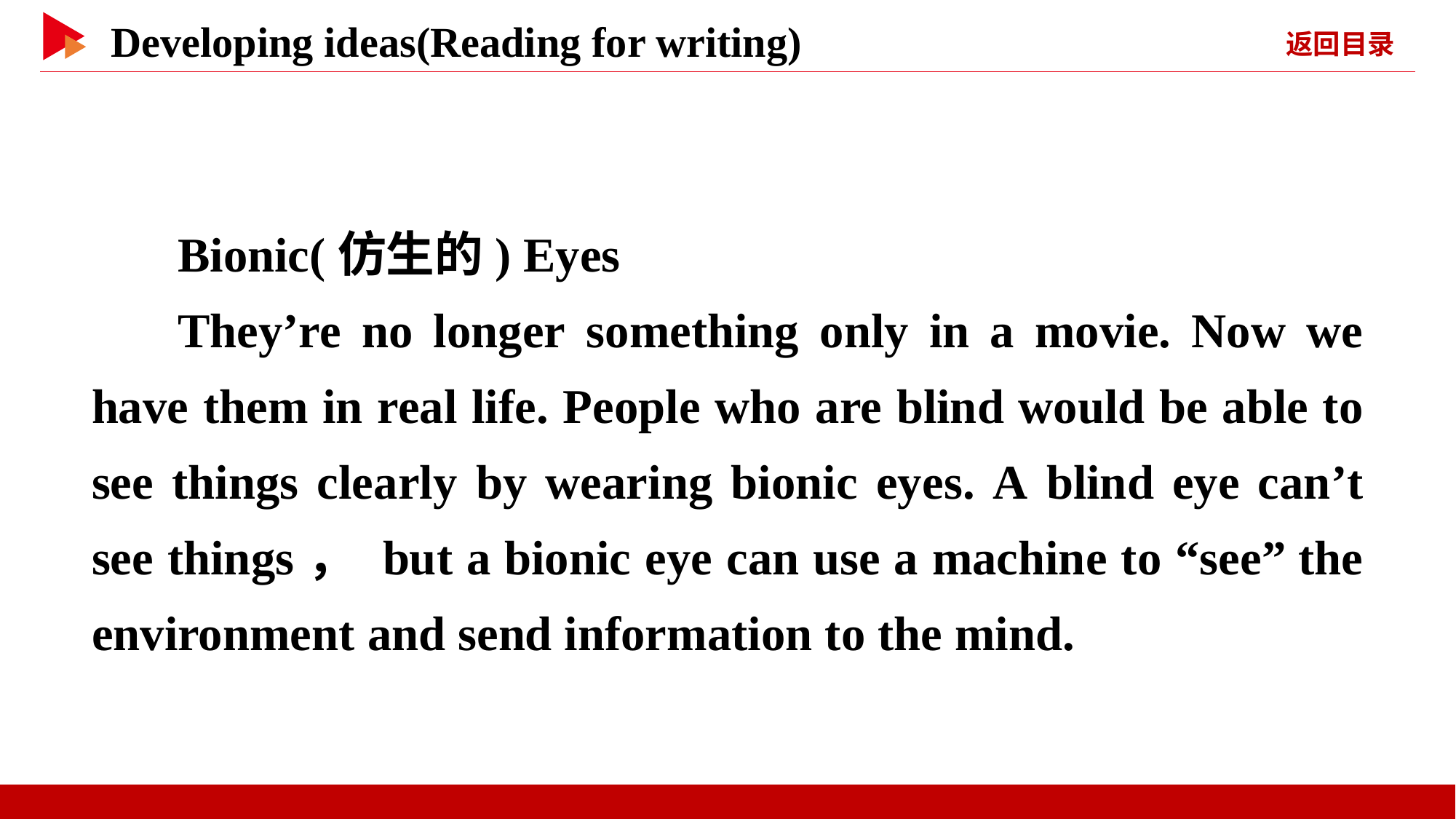

Bionic(仿生的) Eyes
They’re no longer something only in a movie. Now we have them in real life. People who are blind would be able to see things clearly by wearing bionic eyes. A blind eye can’t see things， but a bionic eye can use a machine to “see” the environment and send information to the mind.